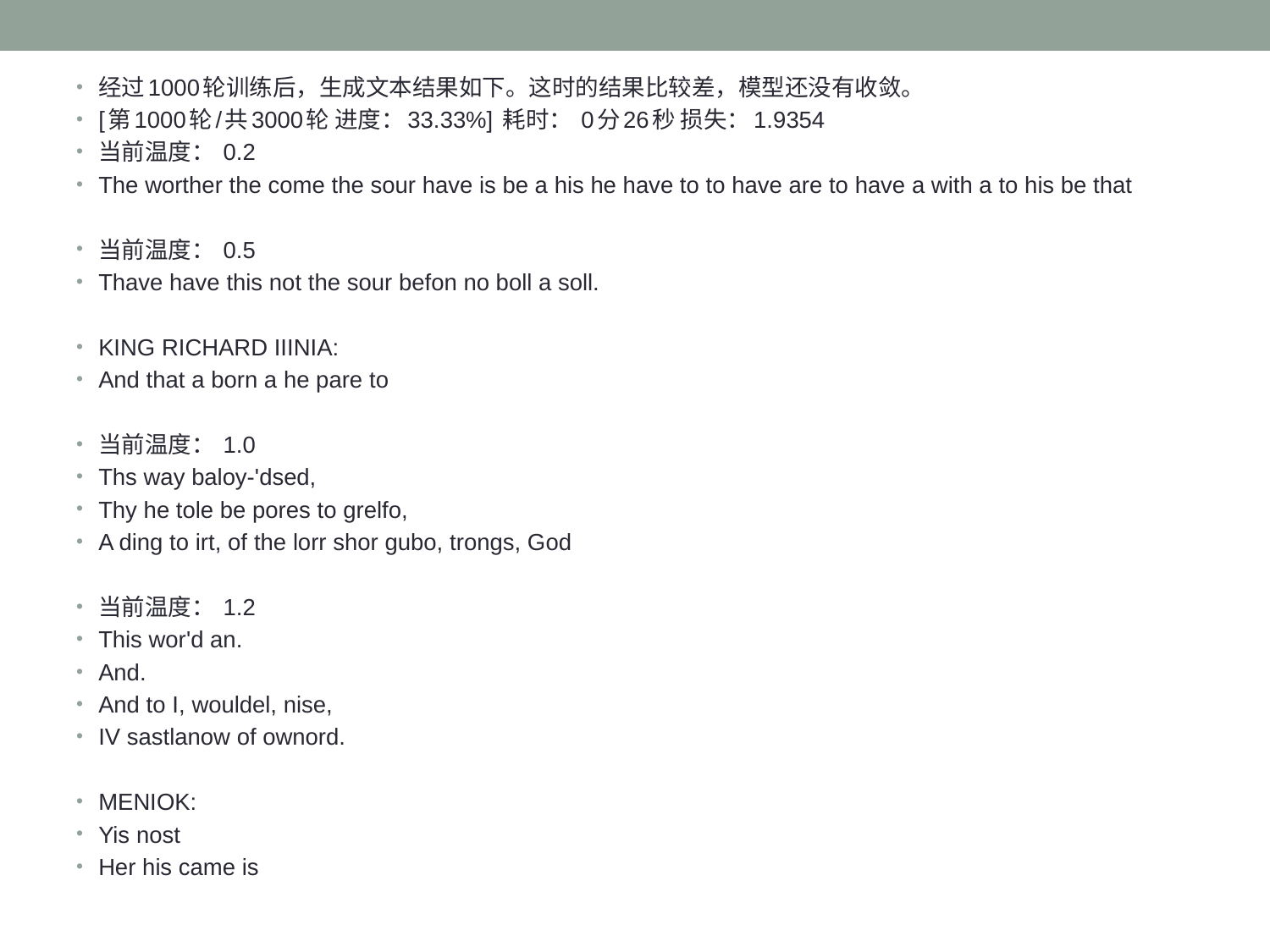

经过1000轮训练后，生成文本结果如下。这时的结果比较差，模型还没有收敛。
[第1000轮/共3000轮 进度：33.33%] 耗时： 0分26秒 损失：1.9354
当前温度： 0.2
The worther the come the sour have is be a his he have to to have are to have a with a to his be that

当前温度： 0.5
Thave have this not the sour befon no boll a soll.

KING RICHARD IIINIA:
And that a born a he pare to

当前温度： 1.0
Ths way baloy-'dsed,
Thy he tole be pores to grelfo,
A ding to irt, of the lorr shor gubo, trongs, God

当前温度： 1.2
This wor'd an.
And.
And to I, wouldel, nise,
IV sastlanow of ownord.

MENIOK:
Yis nost
Her his came is